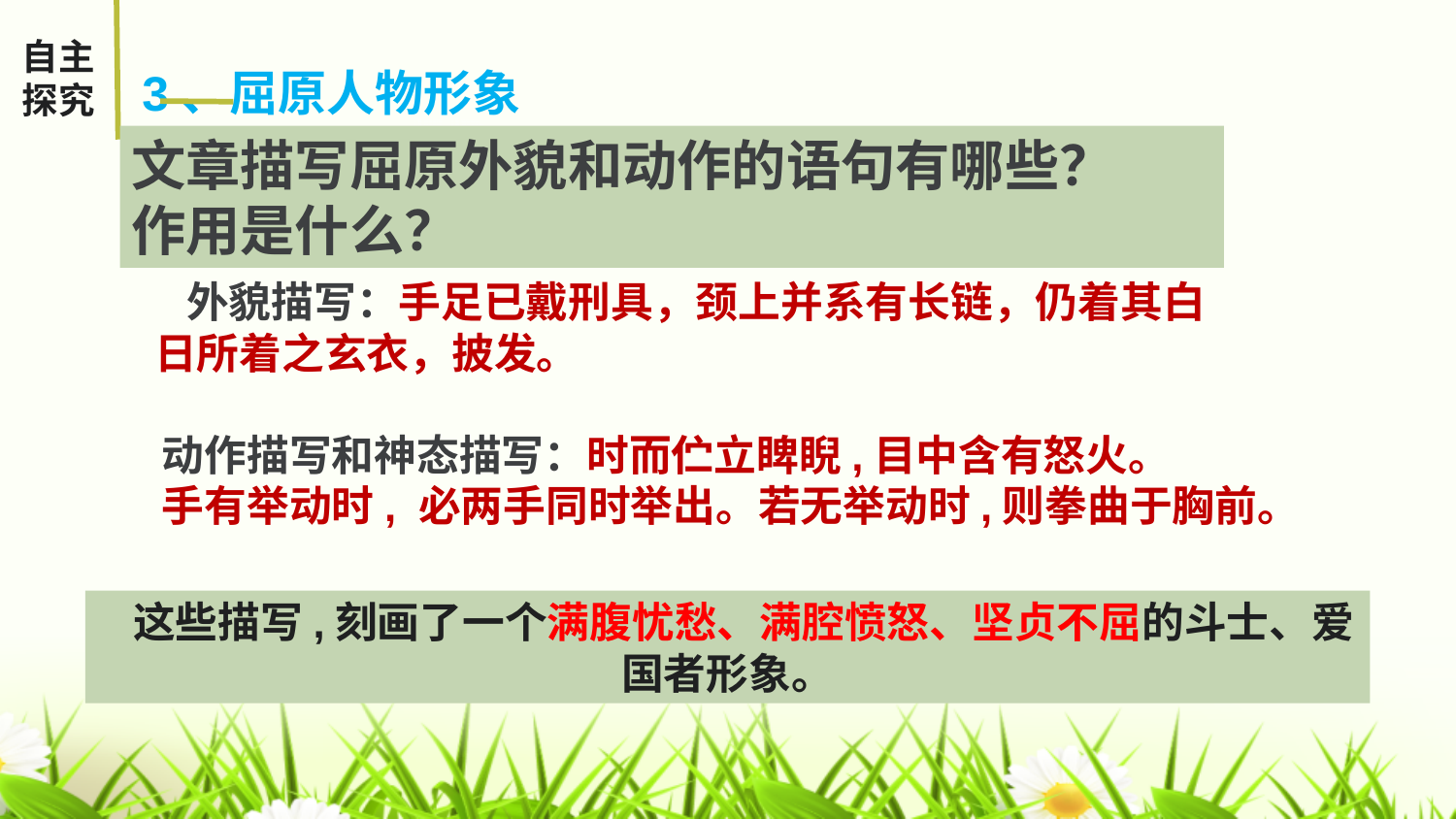

自主探究
3、屈原人物形象
文章描写屈原外貌和动作的语句有哪些？    作用是什么？
外貌描写：手足已戴刑具，颈上并系有长链，仍着其白日所着之玄衣，披发。

动作描写和神态描写：时而伫立睥睨,目中含有怒火。
手有举动时, 必两手同时举出。若无举动时,则拳曲于胸前。
这些描写,刻画了一个满腹忧愁、满腔愤怒、坚贞不屈的斗士、爱国者形象。